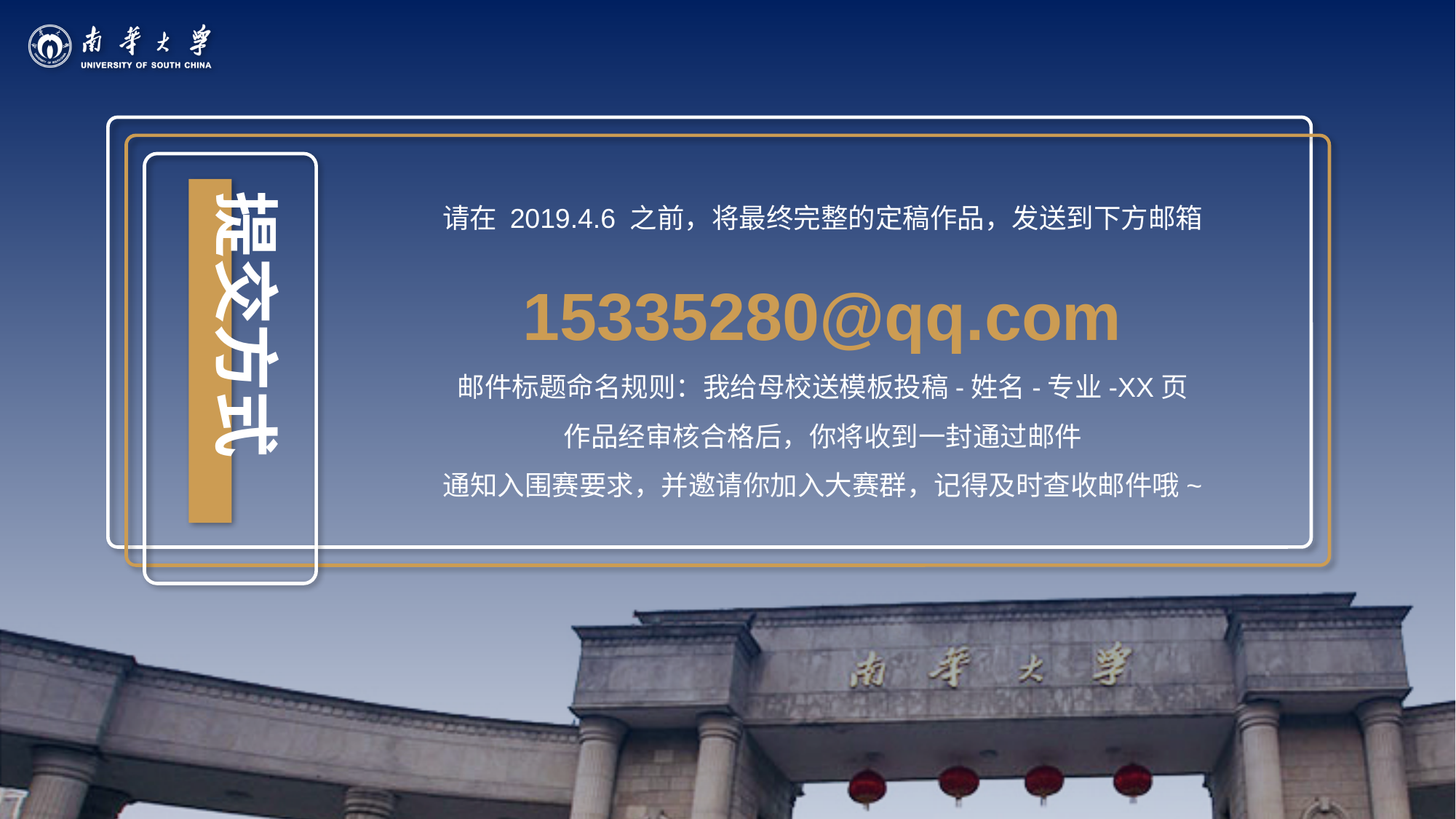

请在 2019.4.6 之前，将最终完整的定稿作品，发送到下方邮箱
15335280@qq.com
邮件标题命名规则：我给母校送模板投稿-姓名-专业-XX页
作品经审核合格后，你将收到一封通过邮件
通知入围赛要求，并邀请你加入大赛群，记得及时查收邮件哦~
提交方式